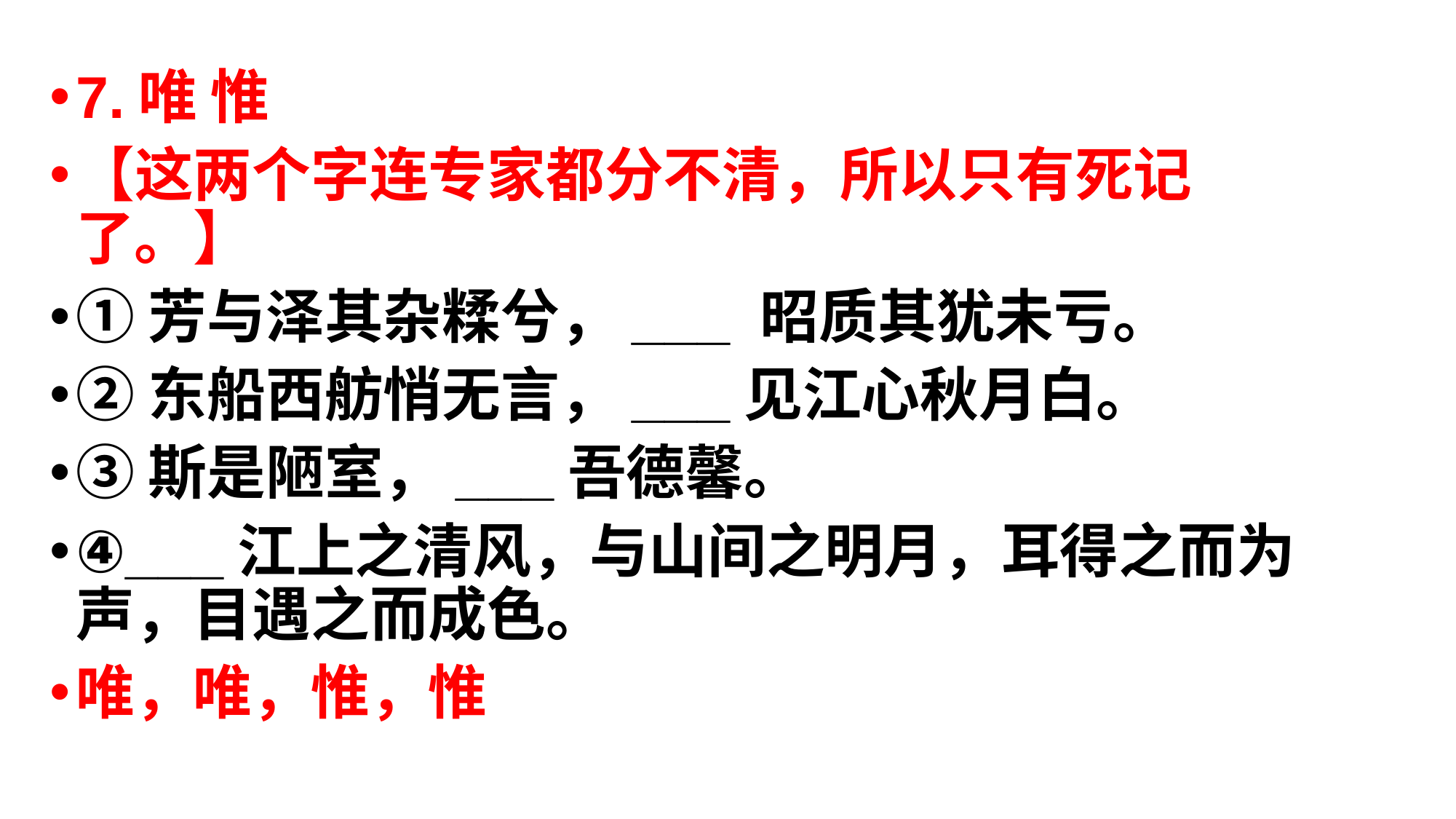

7.唯 惟
【这两个字连专家都分不清，所以只有死记了。】
①芳与泽其杂糅兮，___ 昭质其犹未亏。
②东船西舫悄无言，___见江心秋月白。
③斯是陋室，___吾德馨。
④___江上之清风，与山间之明月，耳得之而为声，目遇之而成色。
唯，唯，惟，惟